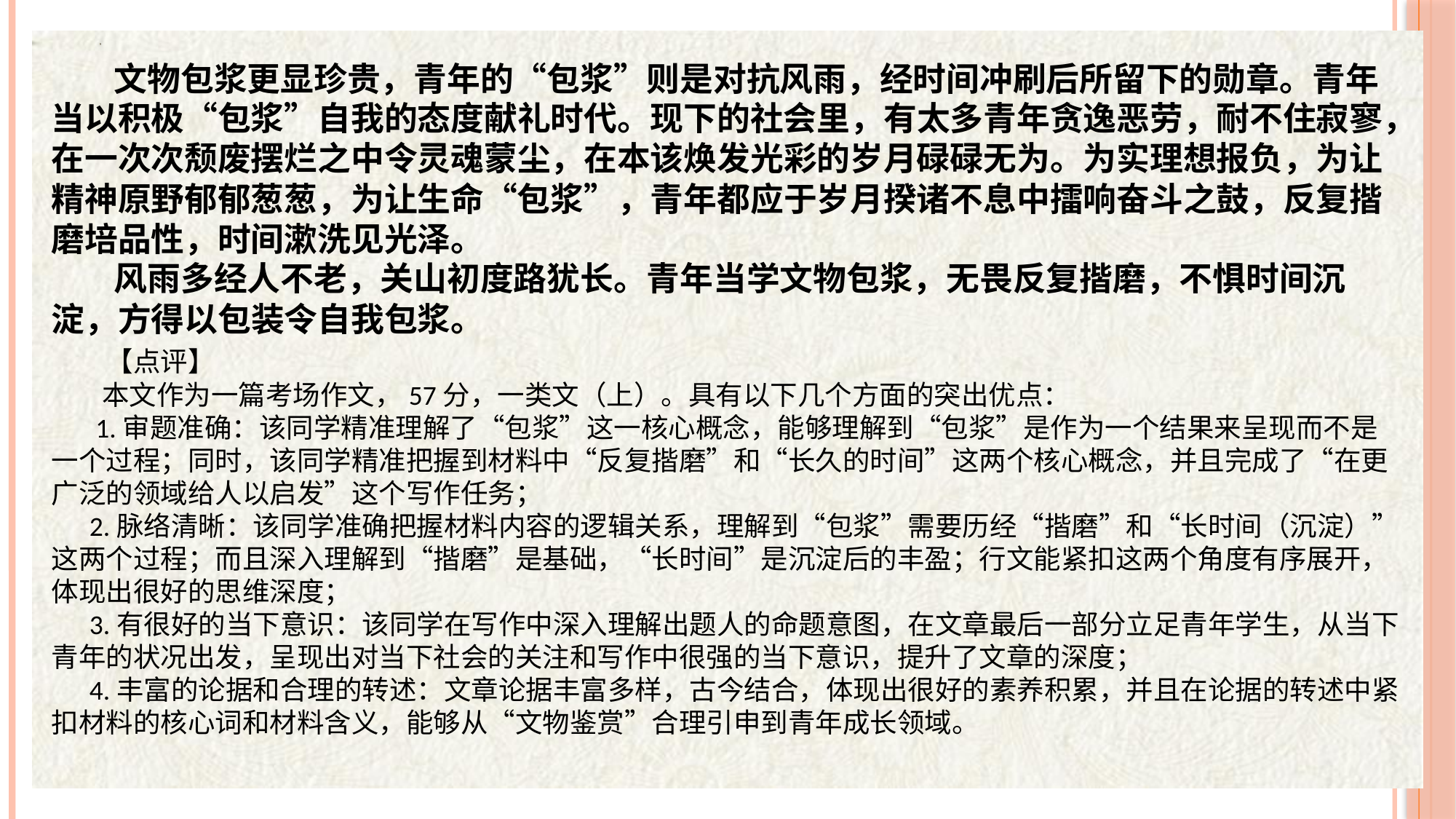

文物包浆更显珍贵，青年的“包浆”则是对抗风雨，经时间冲刷后所留下的勋章。青年当以积极“包浆”自我的态度献礼时代。现下的社会里，有太多青年贪逸恶劳，耐不住寂寥，在一次次颓废摆烂之中令灵魂蒙尘，在本该焕发光彩的岁月碌碌无为。为实理想报负，为让精神原野郁郁葱葱，为让生命“包浆”，青年都应于岁月揆诸不息中擂响奋斗之鼓，反复揩磨培品性，时间漱洗见光泽。
   风雨多经人不老，关山初度路犹长。青年当学文物包浆，无畏反复揩磨，不惧时间沉淀，方得以包装令自我包浆。
  【点评】
  本文作为一篇考场作文，57分，一类文（上）。具有以下几个方面的突出优点：
  1.审题准确：该同学精准理解了“包浆”这一核心概念，能够理解到“包浆”是作为一个结果来呈现而不是一个过程；同时，该同学精准把握到材料中“反复揩磨”和“长久的时间”这两个核心概念，并且完成了“在更广泛的领域给人以启发”这个写作任务；
 2.脉络清晰：该同学准确把握材料内容的逻辑关系，理解到“包浆”需要历经“揩磨”和“长时间（沉淀）”这两个过程；而且深入理解到“揩磨”是基础，“长时间”是沉淀后的丰盈；行文能紧扣这两个角度有序展开，体现出很好的思维深度；
 3.有很好的当下意识：该同学在写作中深入理解出题人的命题意图，在文章最后一部分立足青年学生，从当下青年的状况出发，呈现出对当下社会的关注和写作中很强的当下意识，提升了文章的深度；
 4.丰富的论据和合理的转述：文章论据丰富多样，古今结合，体现出很好的素养积累，并且在论据的转述中紧扣材料的核心词和材料含义，能够从“文物鉴赏”合理引申到青年成长领域。